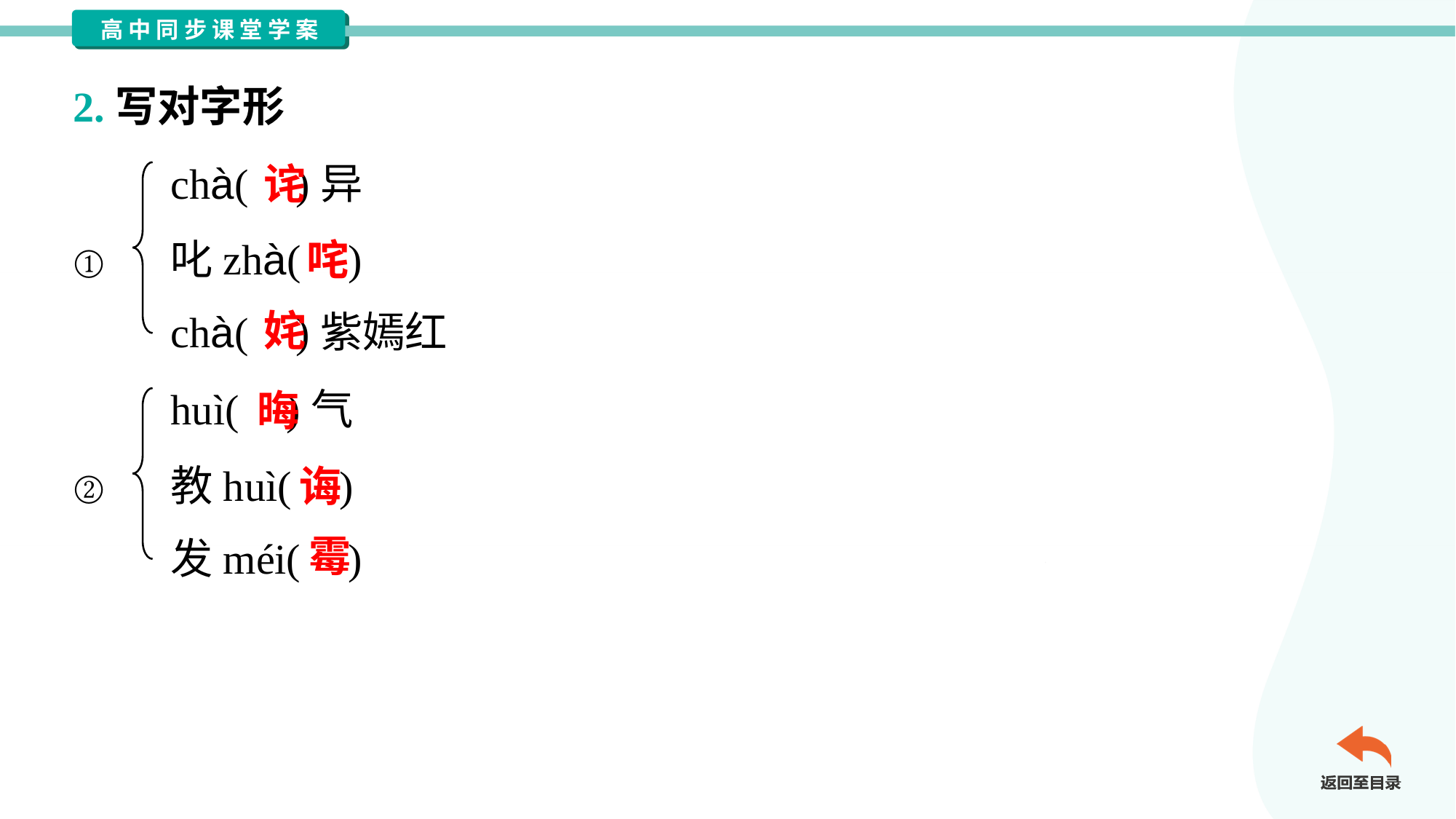

2.写对字形
chà(    )异
叱zhà(    )
chà(    )紫嫣红
诧

咤
①

姹
huì(    )气
教huì(    )
发méi(    )
晦

诲
②

霉